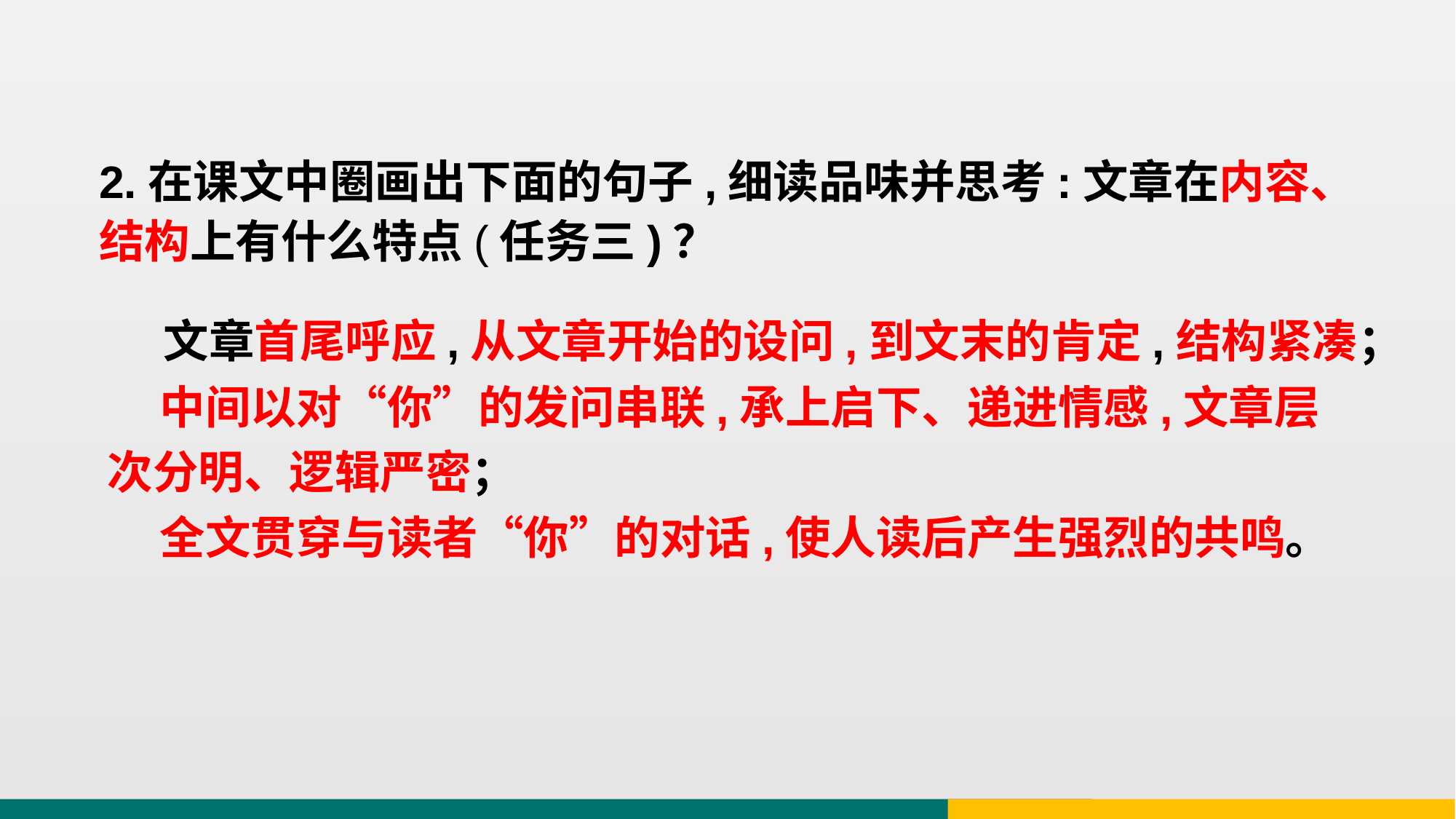

2.在课文中圈画出下面的句子,细读品味并思考:文章在内容、结构上有什么特点(任务三)？
    文章首尾呼应,从文章开始的设问,到文末的肯定,结构紧凑；
    中间以对“你”的发问串联,承上启下、递进情感,文章层次分明、逻辑严密；
    全文贯穿与读者“你”的对话,使人读后产生强烈的共鸣。